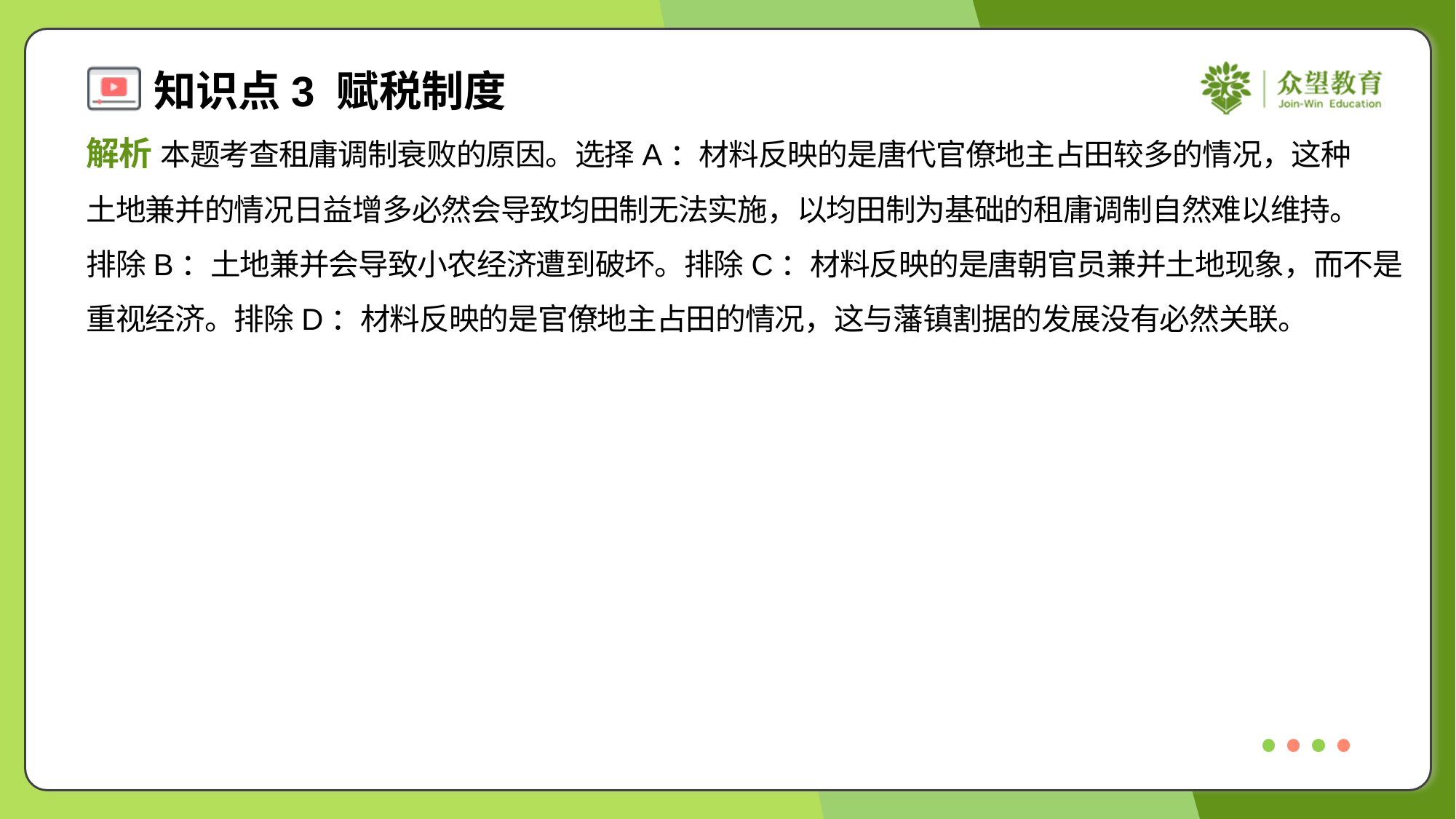

解析 本题考查租庸调制衰败的原因。选择A：材料反映的是唐代官僚地主占田较多的情况，这种
土地兼并的情况日益增多必然会导致均田制无法实施，以均田制为基础的租庸调制自然难以维持。
排除B：土地兼并会导致小农经济遭到破坏。排除C：材料反映的是唐朝官员兼并土地现象，而不是
重视经济。排除D：材料反映的是官僚地主占田的情况，这与藩镇割据的发展没有必然关联。